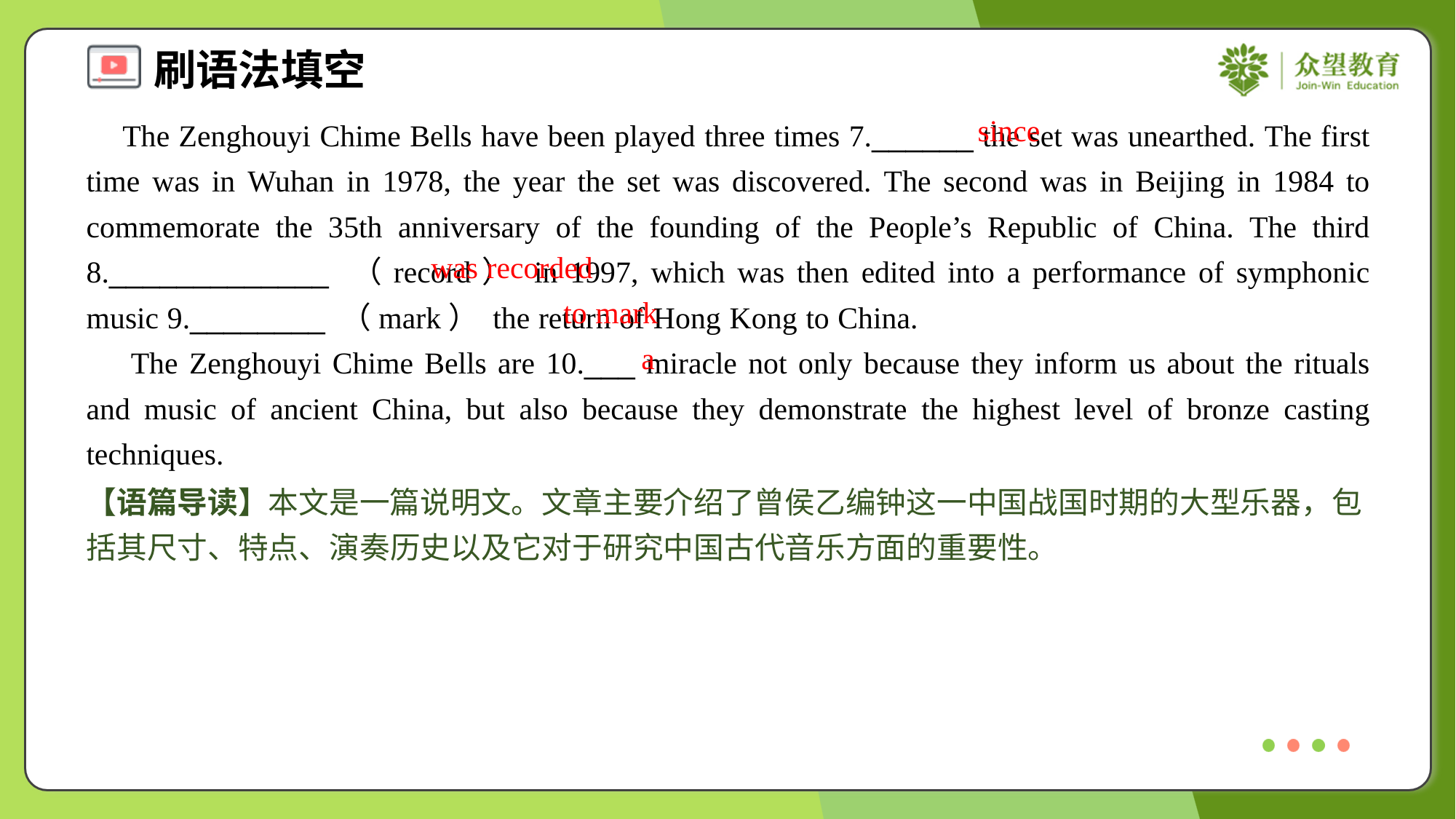

since
    The Zenghouyi Chime Bells have been played three times 7.______ the set was unearthed. The first time was in Wuhan in 1978, the year the set was discovered. The second was in Beijing in 1984 to commemorate the 35th anniversary of the founding of the People’s Republic of China. The third 8._____________ （record） in 1997, which was then edited into a performance of symphonic music 9.________ （mark） the return of Hong Kong to China.
    The Zenghouyi Chime Bells are 10.___ miracle not only because they inform us about the rituals and music of ancient China, but also because they demonstrate the highest level of bronze casting techniques.
was recorded
to mark
a
【语篇导读】本文是一篇说明文。文章主要介绍了曾侯乙编钟这一中国战国时期的大型乐器，包括其尺寸、特点、演奏历史以及它对于研究中国古代音乐方面的重要性。